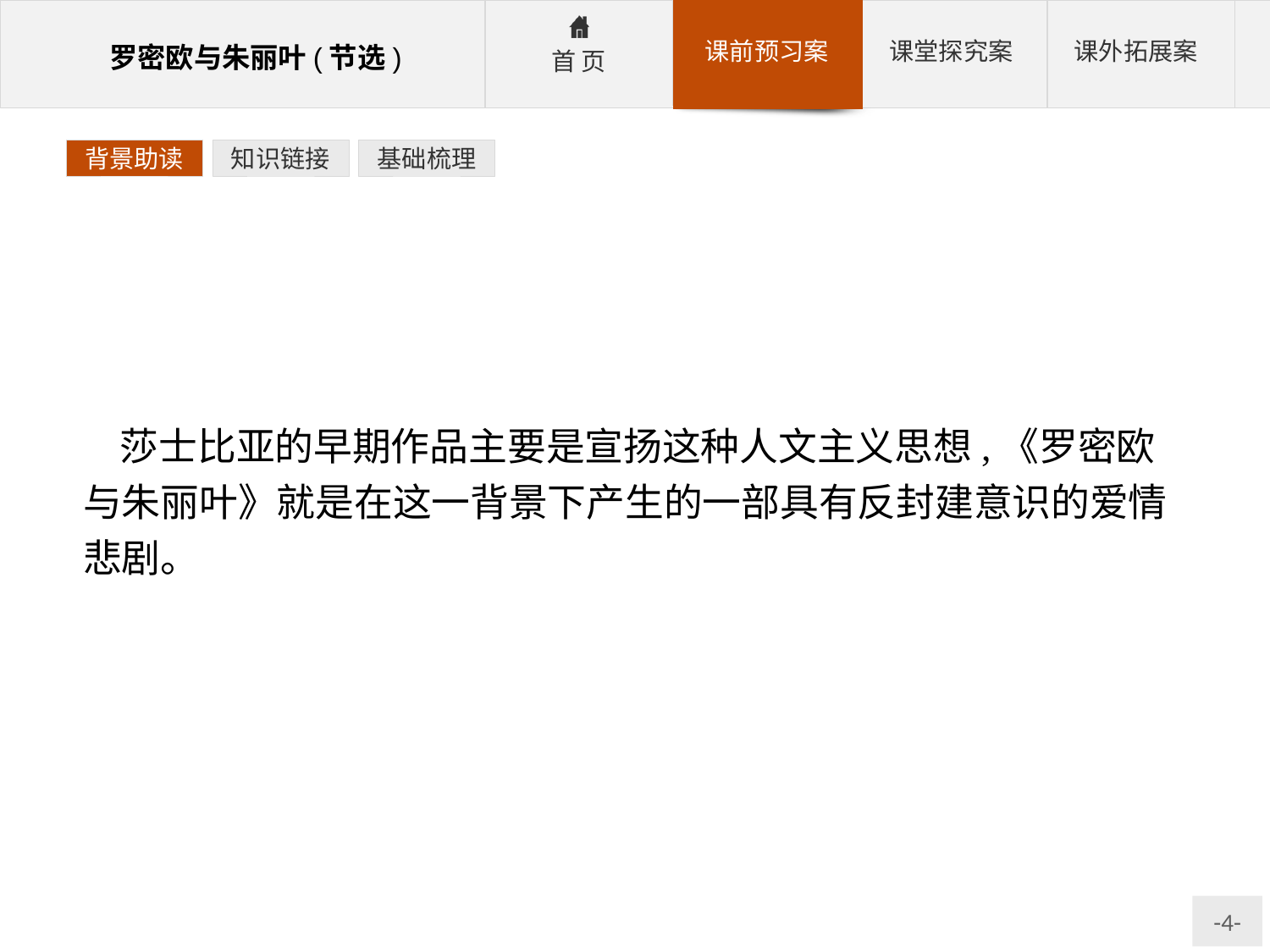

背景助读
知识链接
基础梳理
莎士比亚的早期作品主要是宣扬这种人文主义思想,《罗密欧与朱丽叶》就是在这一背景下产生的一部具有反封建意识的爱情悲剧。